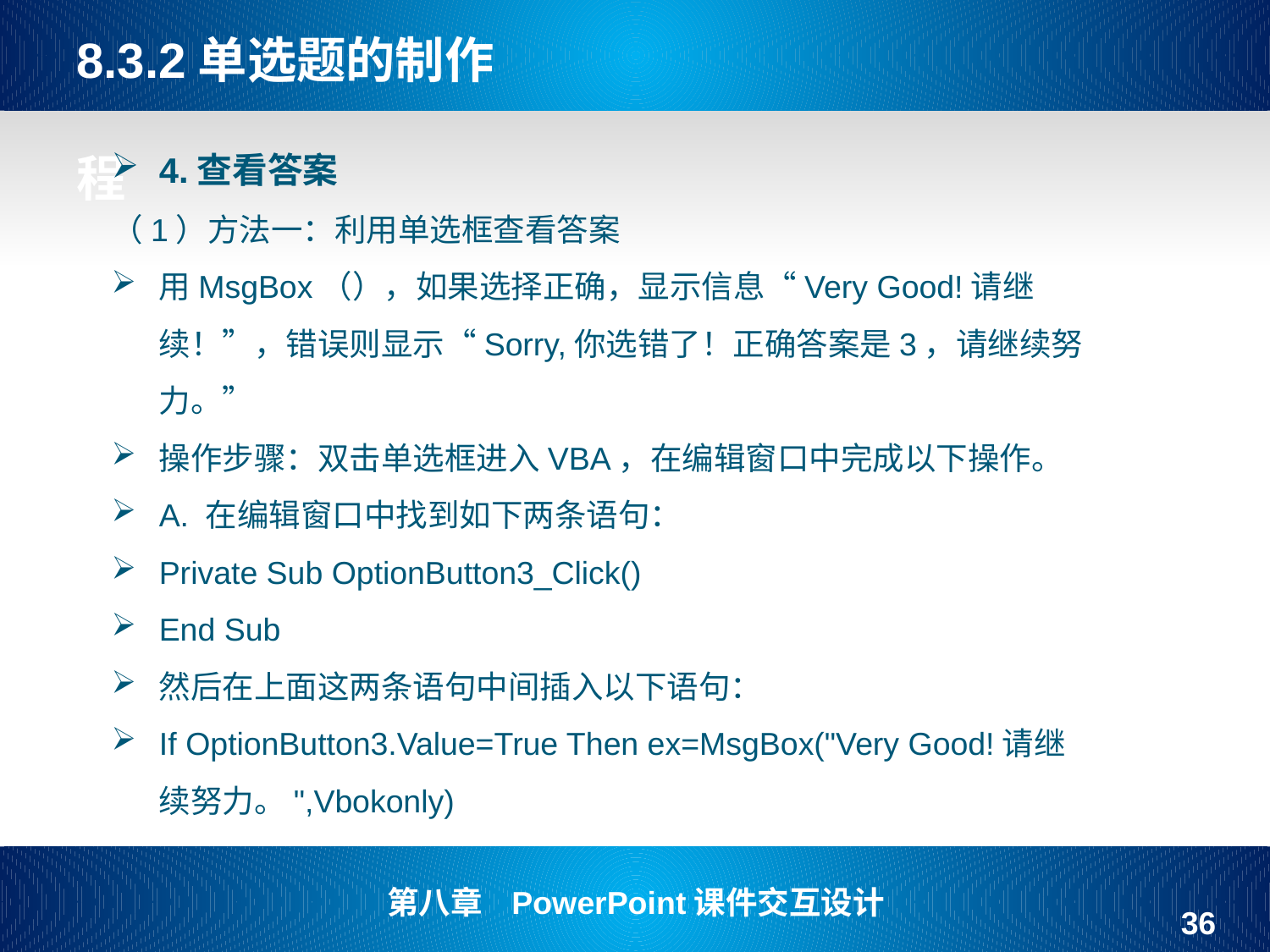

# 8.3.2单选题的制作   程
4.查看答案
（1）方法一：利用单选框查看答案
用MsgBox（），如果选择正确，显示信息“Very Good!请继续！”，错误则显示“Sorry,你选错了！正确答案是3，请继续努力。”
操作步骤：双击单选框进入VBA，在编辑窗口中完成以下操作。
A. 在编辑窗口中找到如下两条语句：
Private Sub OptionButton3_Click()
End Sub
然后在上面这两条语句中间插入以下语句：
If OptionButton3.Value=True Then ex=MsgBox("Very Good!请继续努力。",Vbokonly)

36